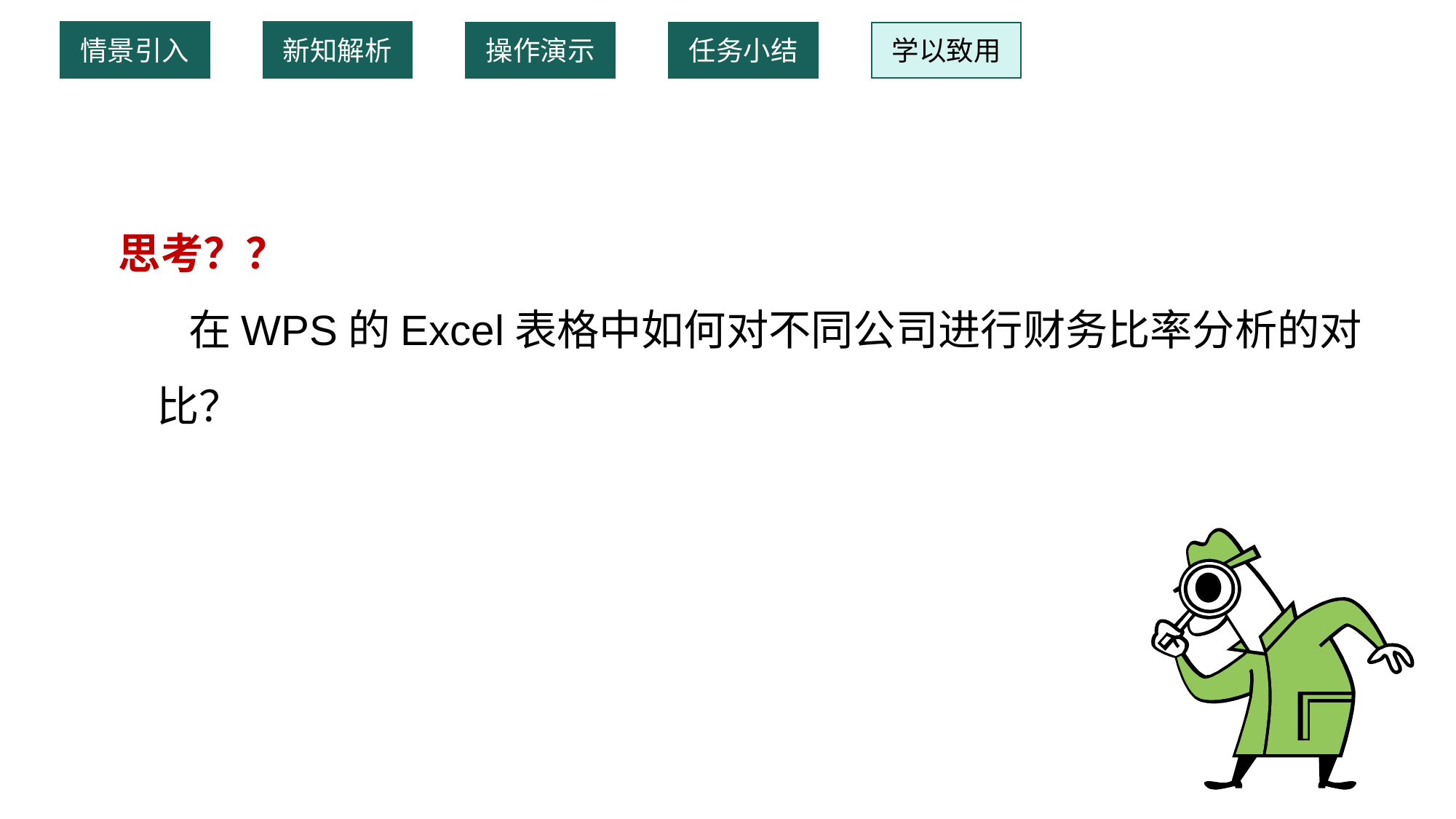

情景引入
新知解析
操作演示
任务小结
学以致用
   思考？？
         在WPS的Excel表格中如何对不同公司进行财务比率分析的对比？